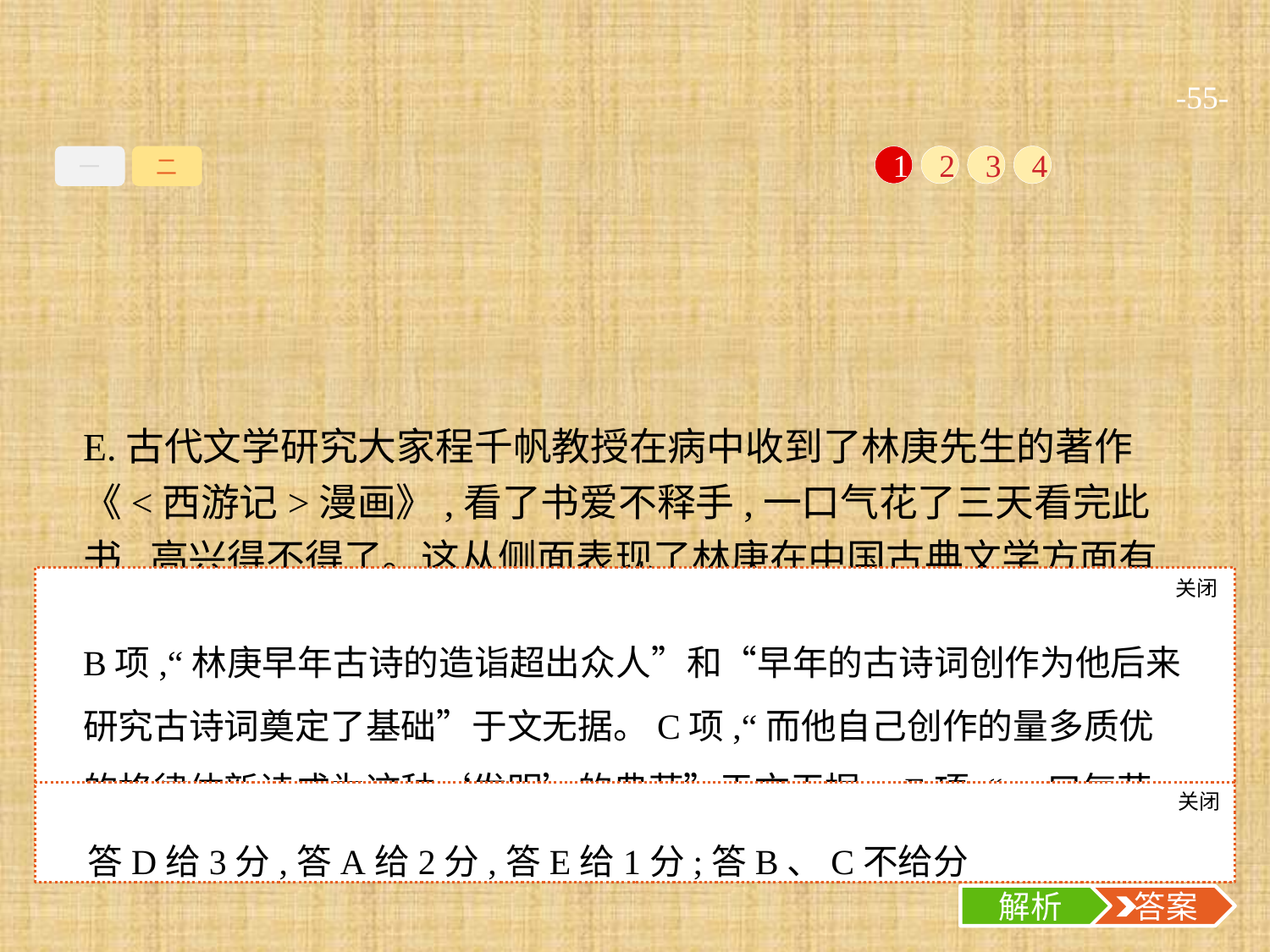

-55-
一
二
1
2
3
4
E.古代文学研究大家程千帆教授在病中收到了林庚先生的著作《<西游记>漫画》,看了书爱不释手,一口气花了三天看完此书,高兴得不得了。这从侧面表现了林庚在中国古典文学方面有深厚的功力。

关闭
解析

B项,“林庚早年古诗的造诣超出众人”和“早年的古诗词创作为他后来研究古诗词奠定了基础”于文无据。C项,“而他自己创作的量多质优的格律体新诗成为这种‘发明’的典范”于文无据。E项,“一口气花了三天看完此书”表述不准确。
关闭

解析
  答案

答D给3分,答A给2分,答E给1分;答B、C不给分
解析
  答案